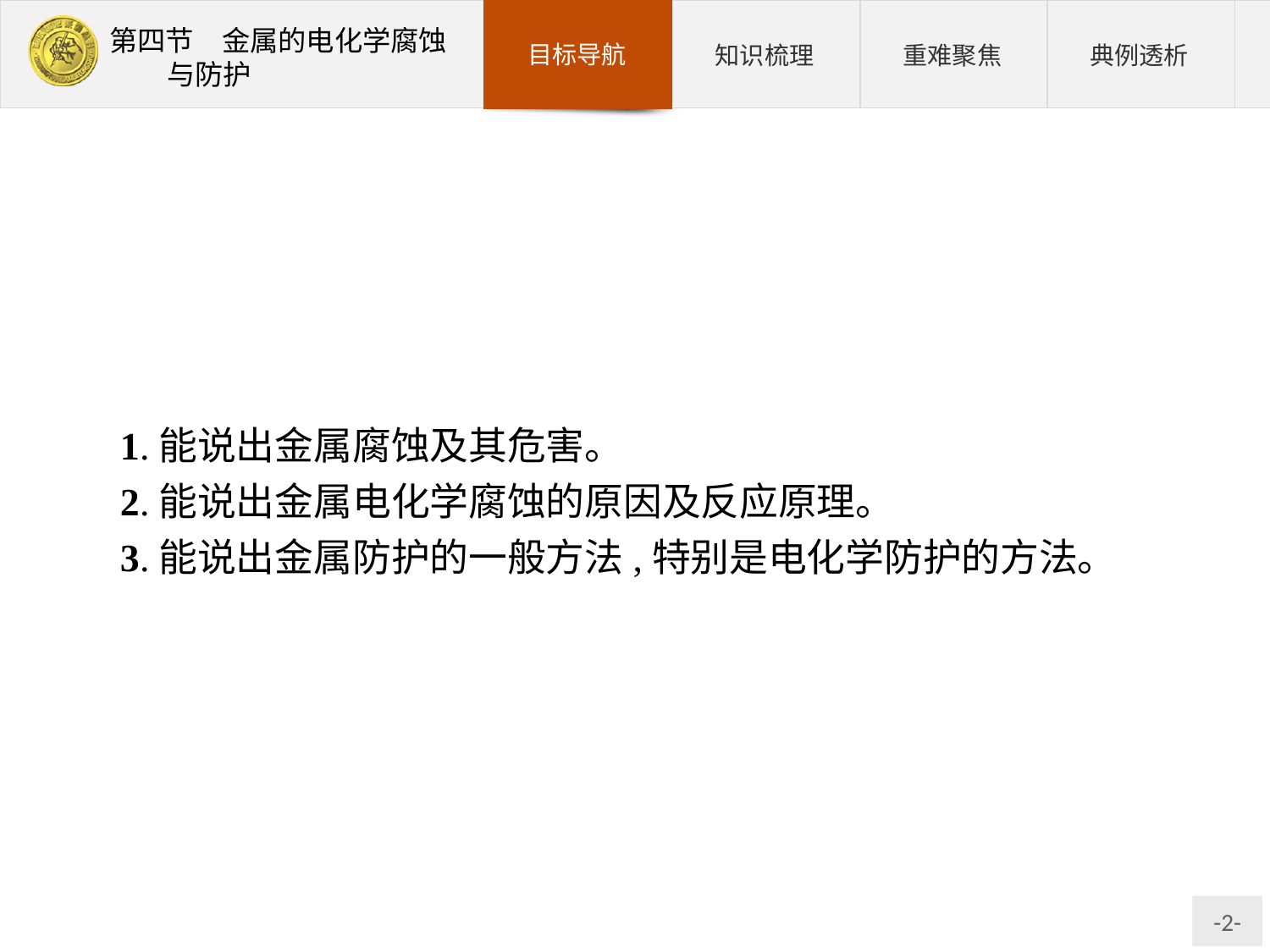

1.能说出金属腐蚀及其危害。
2.能说出金属电化学腐蚀的原因及反应原理。
3.能说出金属防护的一般方法,特别是电化学防护的方法。